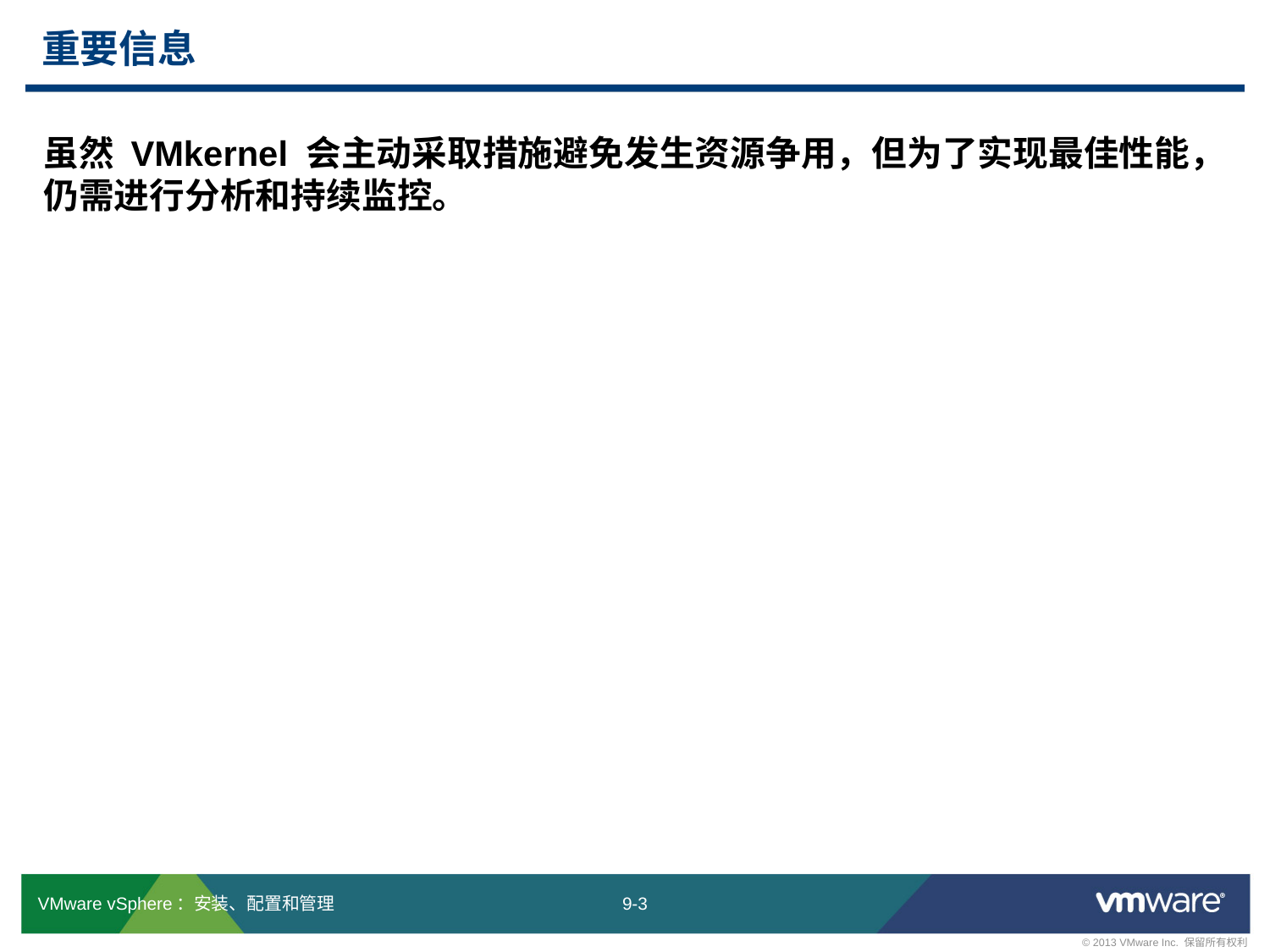

# 重要信息
虽然 VMkernel 会主动采取措施避免发生资源争用，但为了实现最佳性能，仍需进行分析和持续监控。